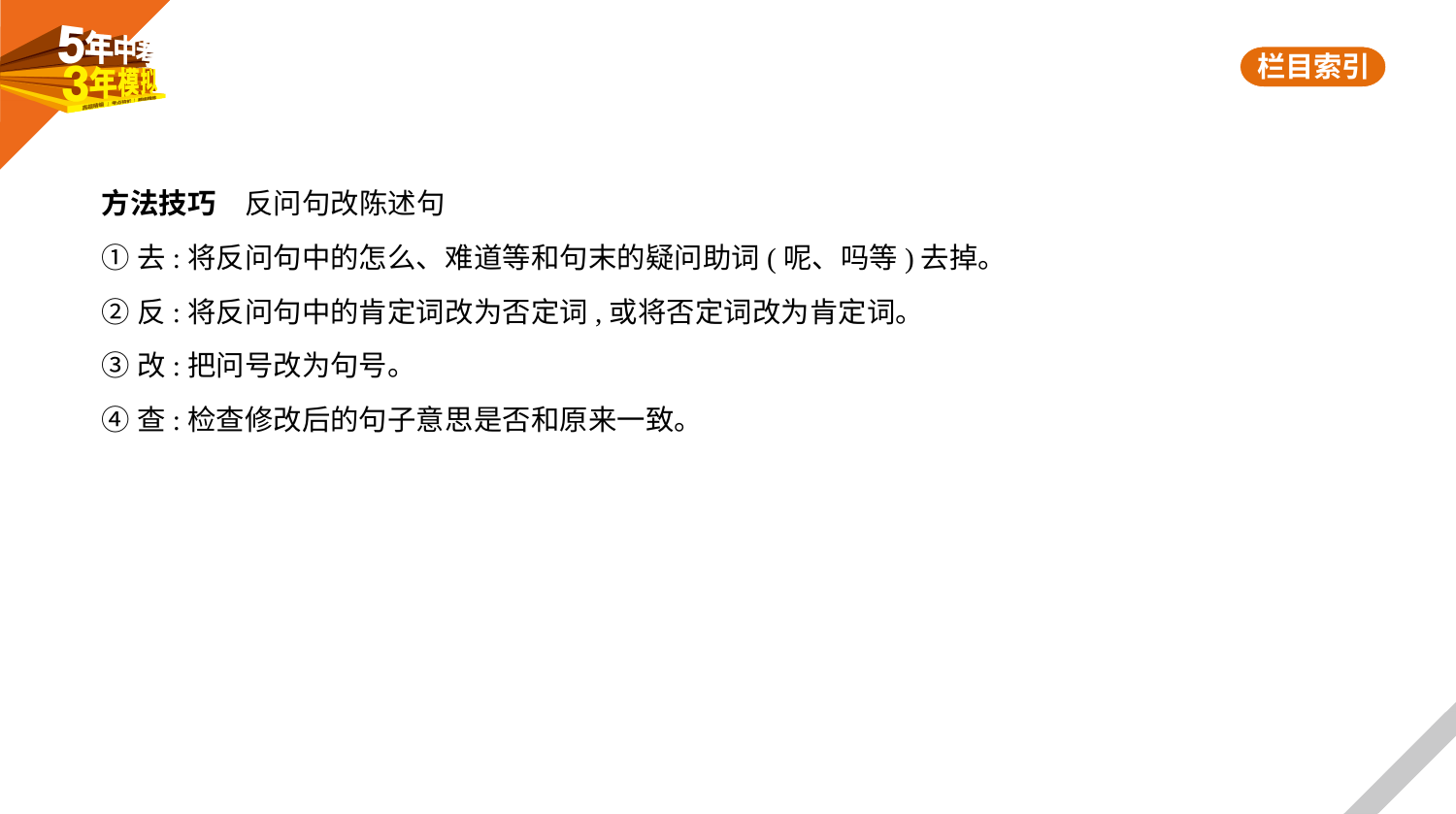

方法技巧　反问句改陈述句
①去:将反问句中的怎么、难道等和句末的疑问助词(呢、吗等)去掉。
②反:将反问句中的肯定词改为否定词,或将否定词改为肯定词。
③改:把问号改为句号。
④查:检查修改后的句子意思是否和原来一致。